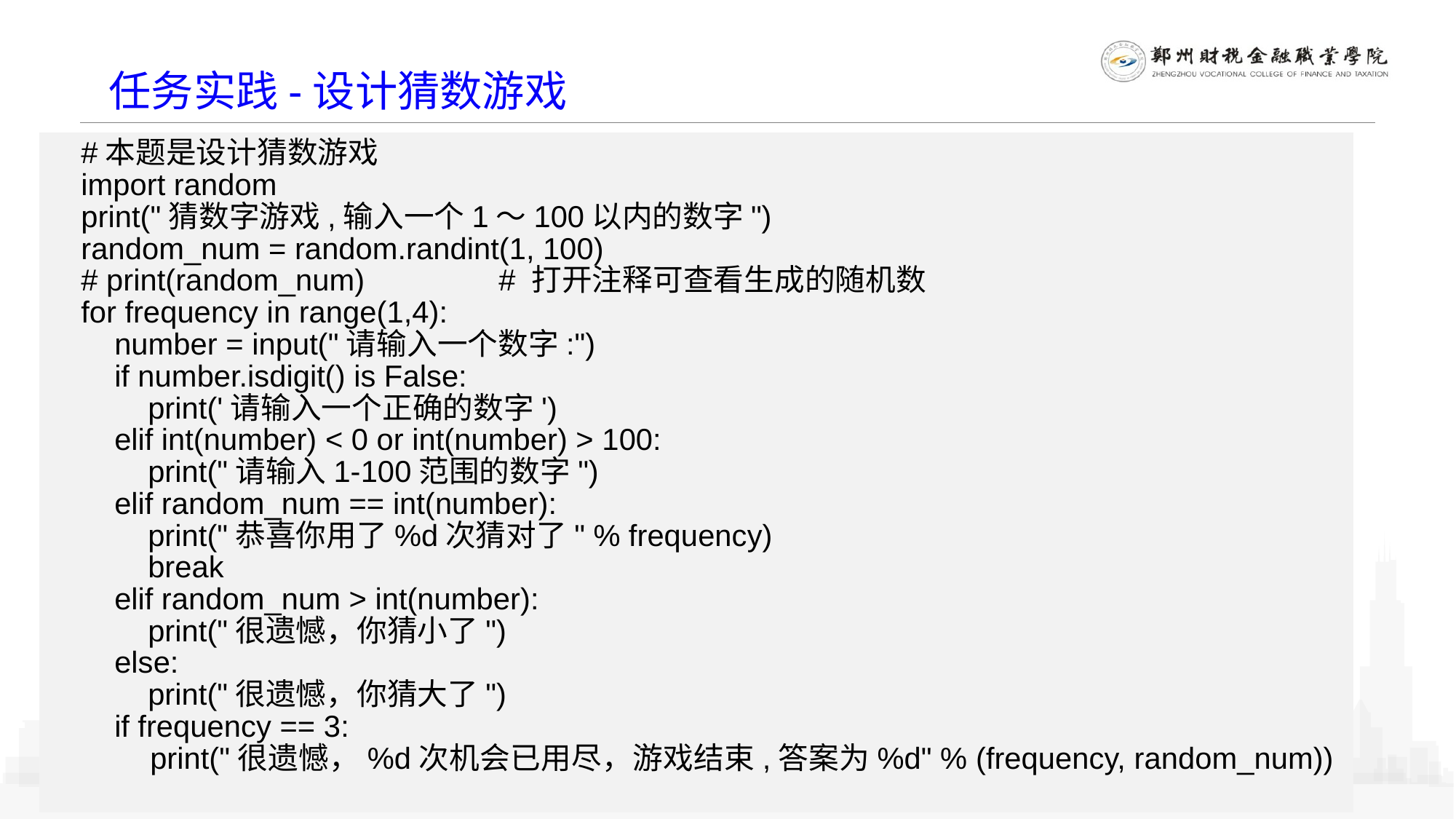

任务实践-设计猜数游戏
#本题是设计猜数游戏
import random
print("猜数字游戏,输入一个1～100以内的数字")
random_num = random.randint(1, 100)
# print(random_num)                # 打开注释可查看生成的随机数
for frequency in range(1,4):
    number = input("请输入一个数字:")
    if number.isdigit() is False:
        print('请输入一个正确的数字')
    elif int(number) < 0 or int(number) > 100:
        print("请输入1-100范围的数字")
    elif random_num == int(number):
        print("恭喜你用了%d次猜对了" % frequency)
        break
    elif random_num > int(number):
        print("很遗憾，你猜小了")
    else:
        print("很遗憾，你猜大了")
    if frequency == 3:
        print("很遗憾，%d次机会已用尽，游戏结束,答案为%d" % (frequency, random_num))